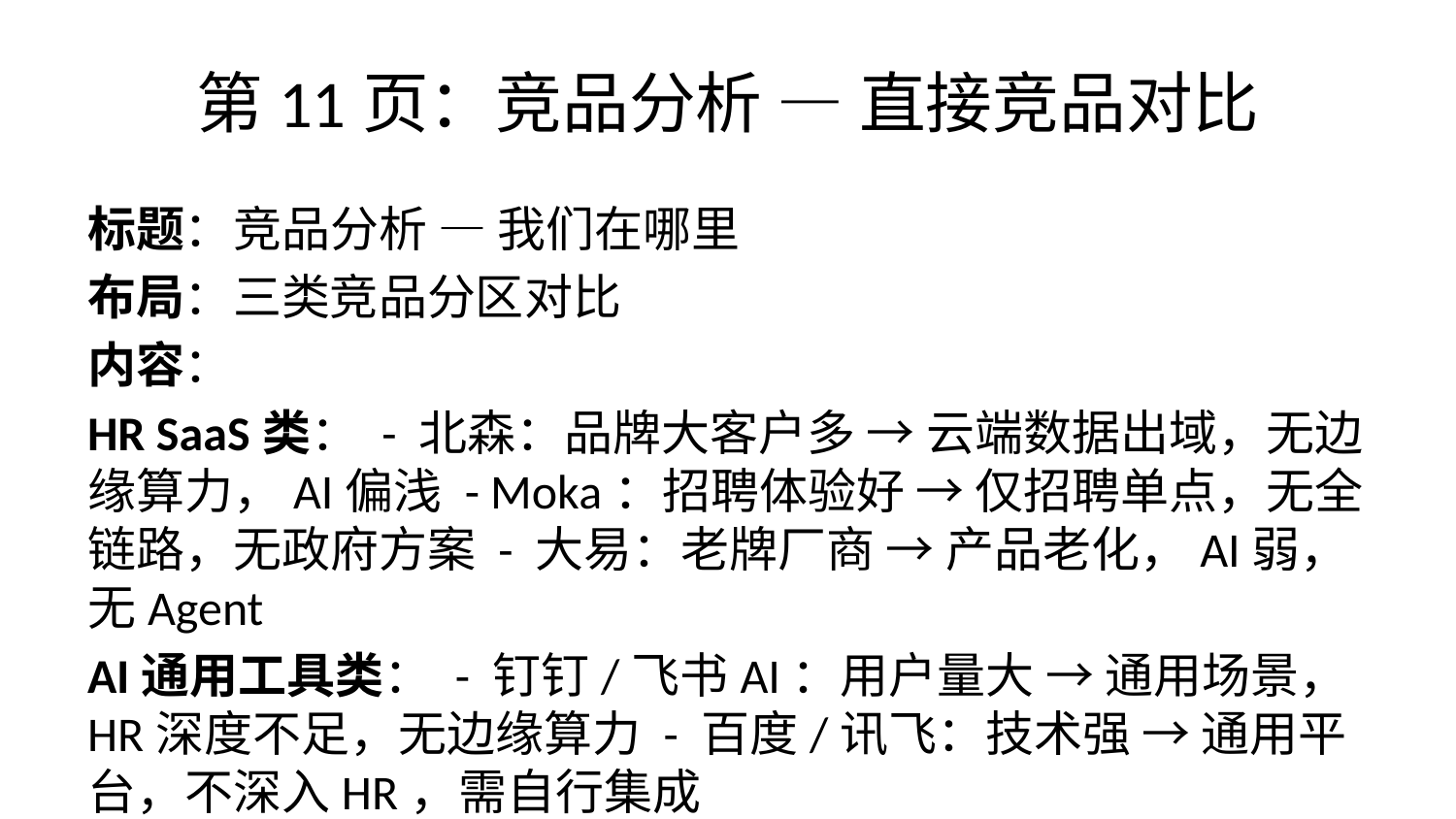

# 第11页：竞品分析 — 直接竞品对比
标题：竞品分析 — 我们在哪里
布局：三类竞品分区对比
内容：
HR SaaS类： - 北森：品牌大客户多 → 云端数据出域，无边缘算力，AI偏浅 - Moka：招聘体验好 → 仅招聘单点，无全链路，无政府方案 - 大易：老牌厂商 → 产品老化，AI弱，无Agent
AI通用工具类： - 钉钉/飞书AI：用户量大 → 通用场景，HR深度不足，无边缘算力 - 百度/讯飞：技术强 → 通用平台，不深入HR，需自行集成
传统HR软件类： - 用友/金蝶：ERP客户基础 → AI弱或无，产品重，部署周期长
视觉建议：三行分区，每行左侧竞品Logo+名称，右侧”优势→我们的差异”对比箭头。竞品用灰色调，我们用品牌色高亮